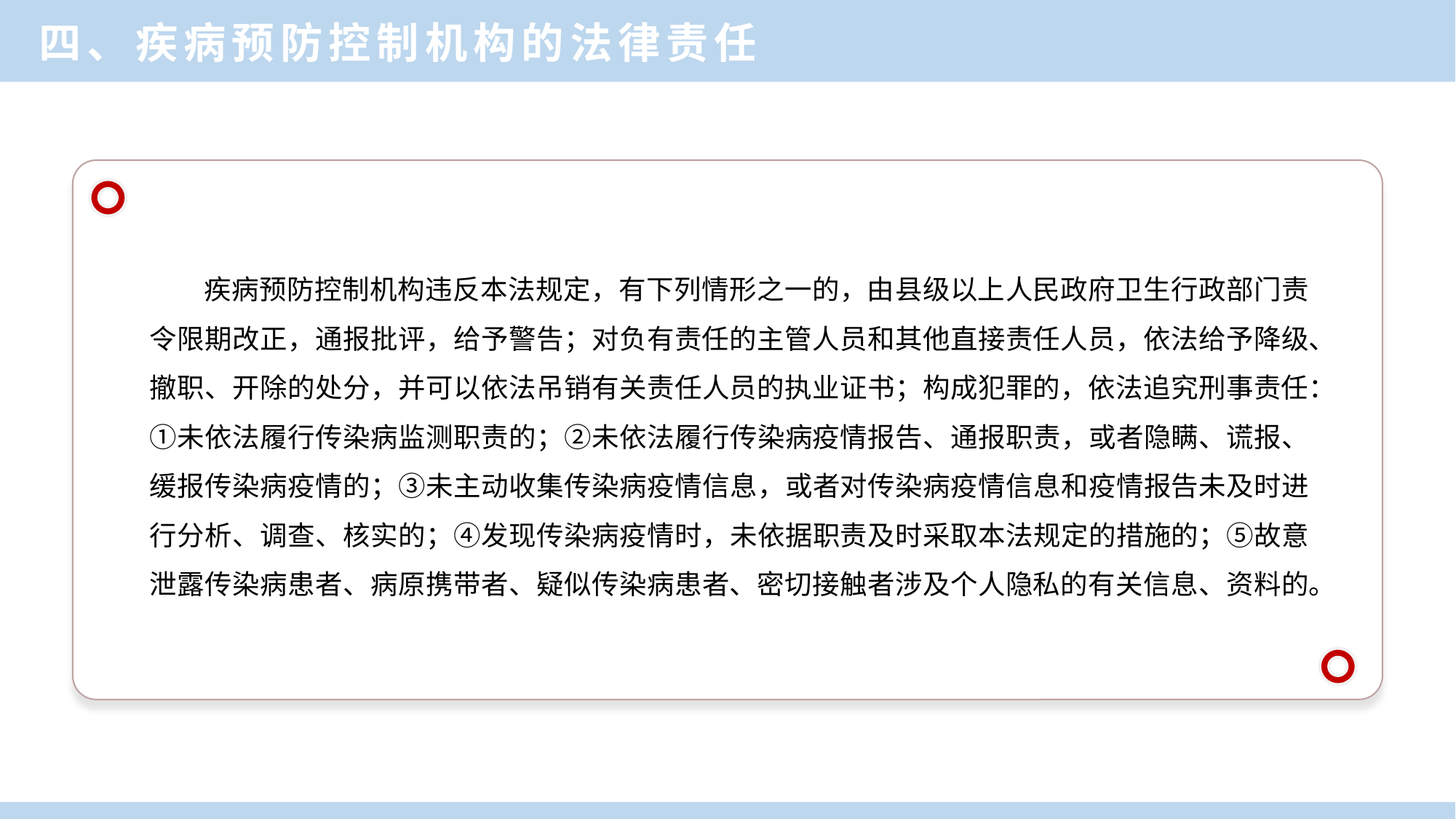

四、疾病预防控制机构的法律责任

疾病预防控制机构违反本法规定，有下列情形之一的，由县级以上人民政府卫生行政部门责令限期改正，通报批评，给予警告；对负有责任的主管人员和其他直接责任人员，依法给予降级、撤职、开除的处分，并可以依法吊销有关责任人员的执业证书；构成犯罪的，依法追究刑事责任：①未依法履行传染病监测职责的；②未依法履行传染病疫情报告、通报职责，或者隐瞒、谎报、缓报传染病疫情的；③未主动收集传染病疫情信息，或者对传染病疫情信息和疫情报告未及时进行分析、调查、核实的；④发现传染病疫情时，未依据职责及时采取本法规定的措施的；⑤故意泄露传染病患者、病原携带者、疑似传染病患者、密切接触者涉及个人隐私的有关信息、资料的。